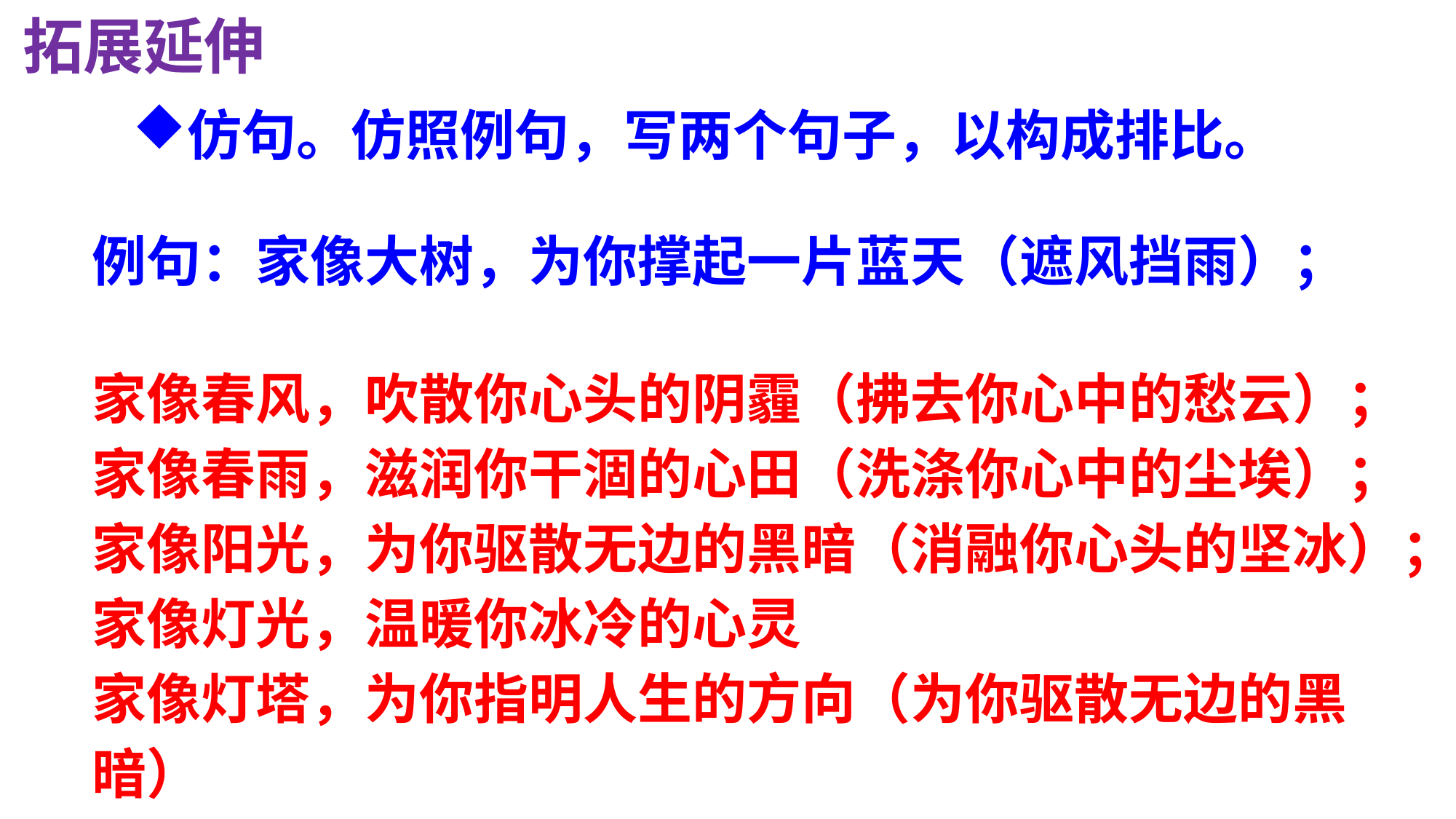

拓展延伸
仿句。仿照例句，写两个句子，以构成排比。

例句：家像大树，为你撑起一片蓝天（遮风挡雨）；

家像春风，吹散你心头的阴霾（拂去你心中的愁云）；
家像春雨，滋润你干涸的心田（洗涤你心中的尘埃）；
家像阳光，为你驱散无边的黑暗（消融你心头的坚冰）；
家像灯光，温暖你冰冷的心灵
家像灯塔，为你指明人生的方向（为你驱散无边的黑暗）
……